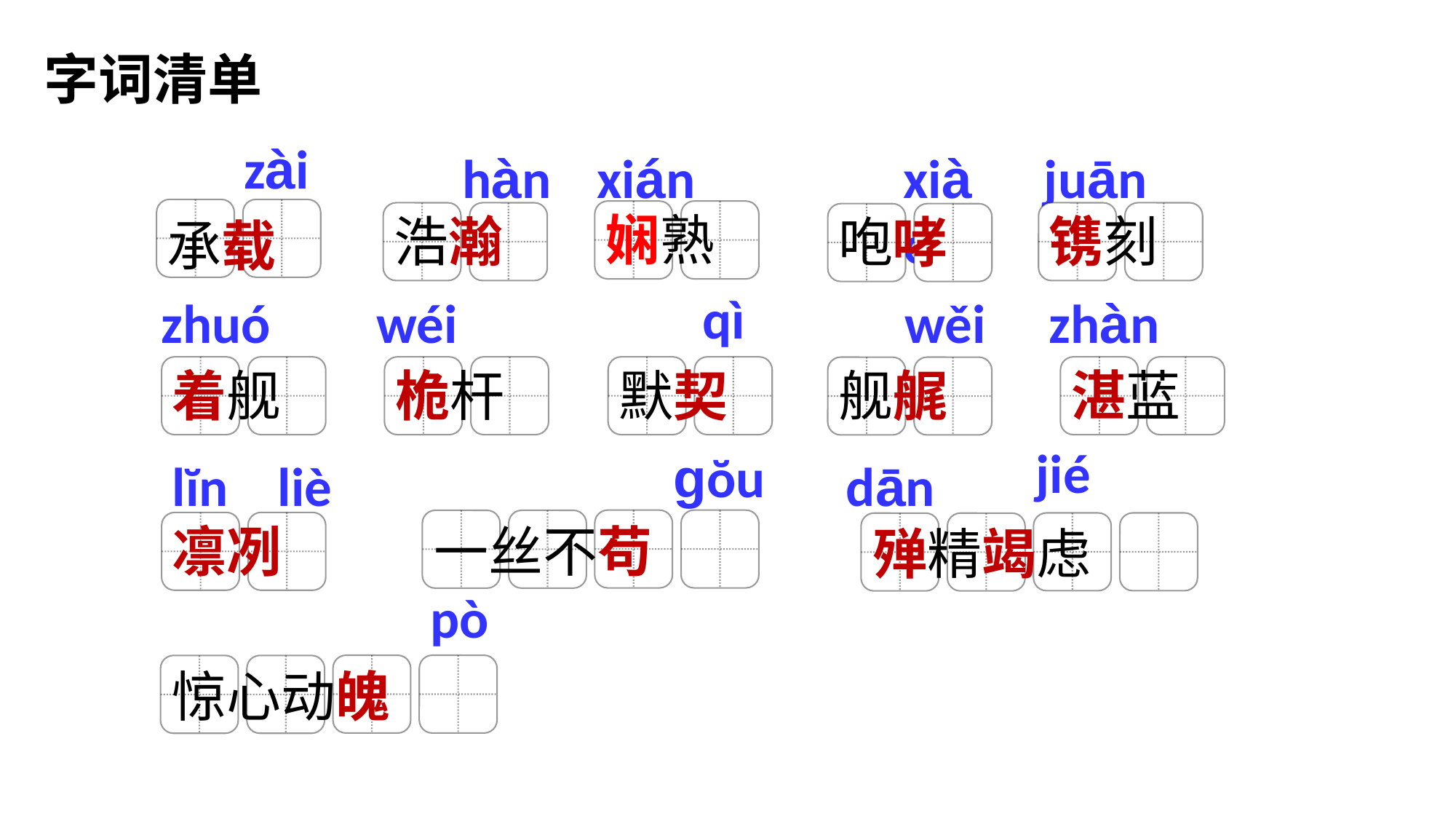

字词清单
zài
hàn
xián
xiào
juān

承载
娴熟

浩瀚

镌刻

咆哮

qì
zhuó
wéi
wěi
zhàn
着舰

桅杆

默契

湛蓝

舰艉

jié
gŏu
lĭn    liè
dān

一丝不苟
凛冽

殚精竭虑
pò

惊心动魄